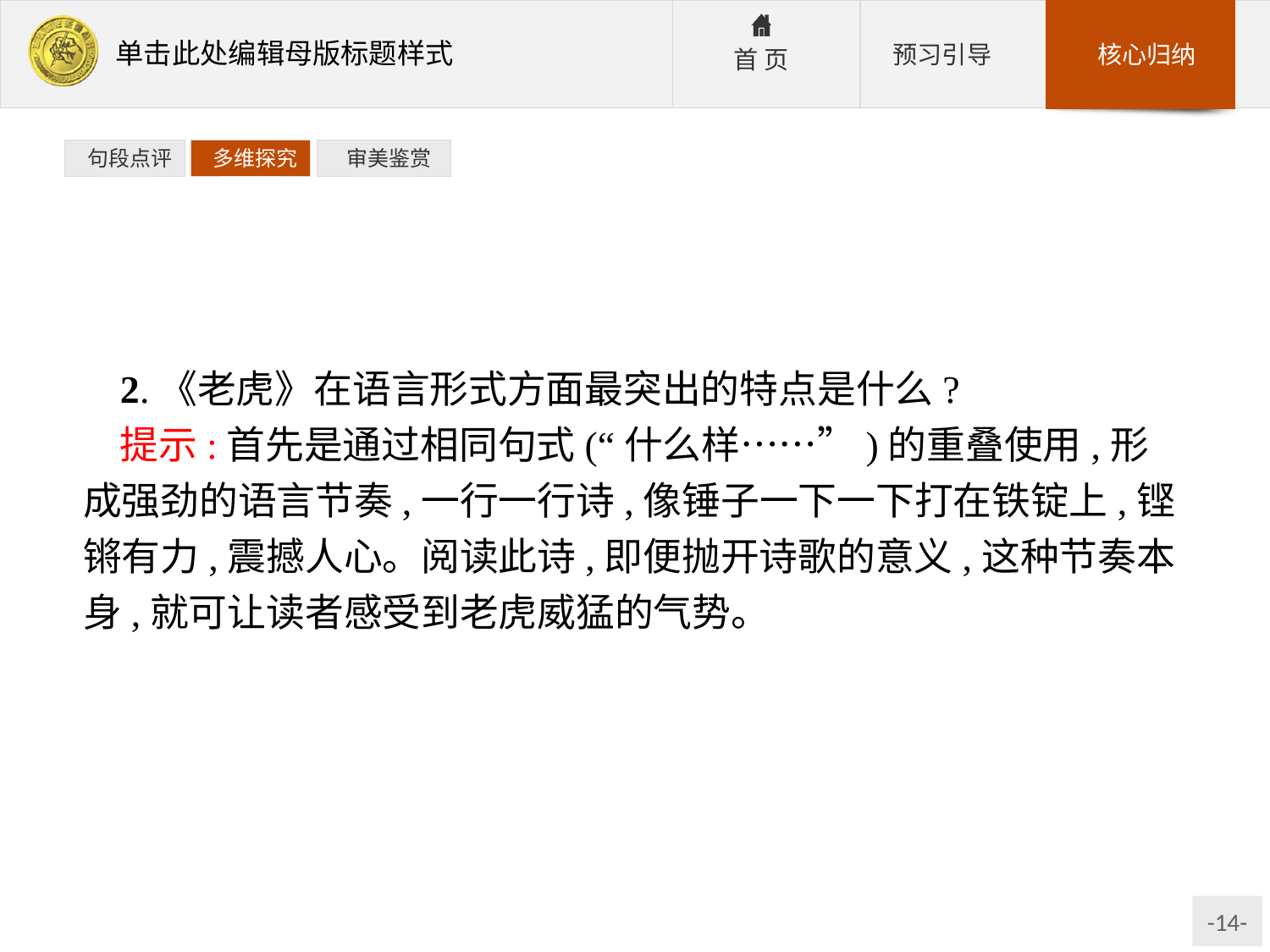

句段点评
 多维探究
 审美鉴赏
2.《老虎》在语言形式方面最突出的特点是什么?
提示:首先是通过相同句式(“什么样……”)的重叠使用,形成强劲的语言节奏,一行一行诗,像锤子一下一下打在铁锭上,铿锵有力,震撼人心。阅读此诗,即便抛开诗歌的意义,这种节奏本身,就可让读者感受到老虎威猛的气势。